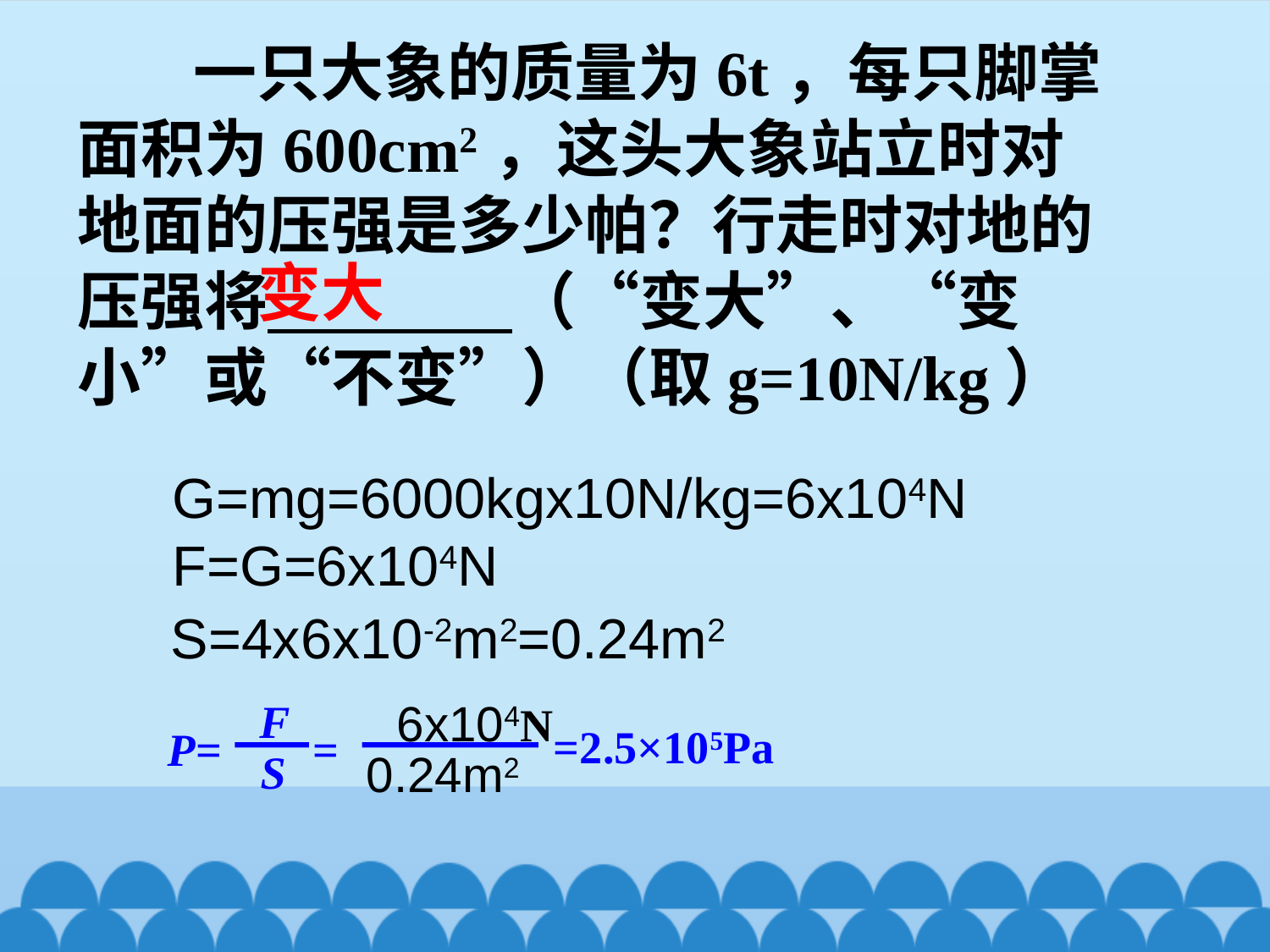

一只大象的质量为6t，每只脚掌面积为600cm2，这头大象站立时对地面的压强是多少帕？行走时对地的压强将                 （“变大”、“变小”或“不变”）（取g=10N/kg）
变大
G=mg=6000kgx10N/kg=6x104N
F=G=6x104N
S=4x6x10-2m2=0.24m2
F
6x104N
=2.5×105Pa
P=        =
S
0.24m2